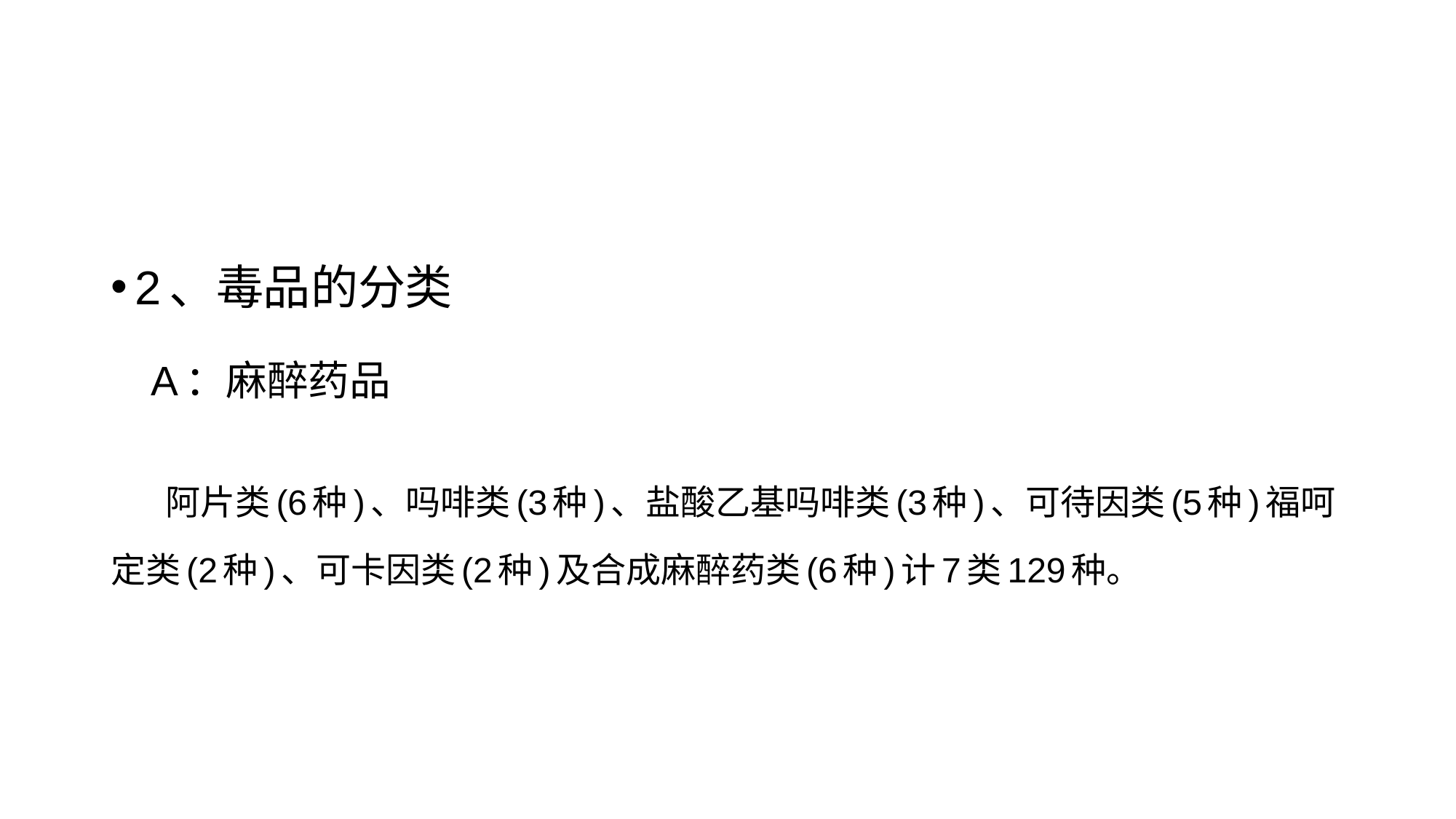

#
2、毒品的分类
     A：麻醉药品
       阿片类(6种)、吗啡类(3种)、盐酸乙基吗啡类(3种)、可待因类(5种)福呵定类(2种)、可卡因类(2种)及合成麻醉药类(6种)计7类129种。